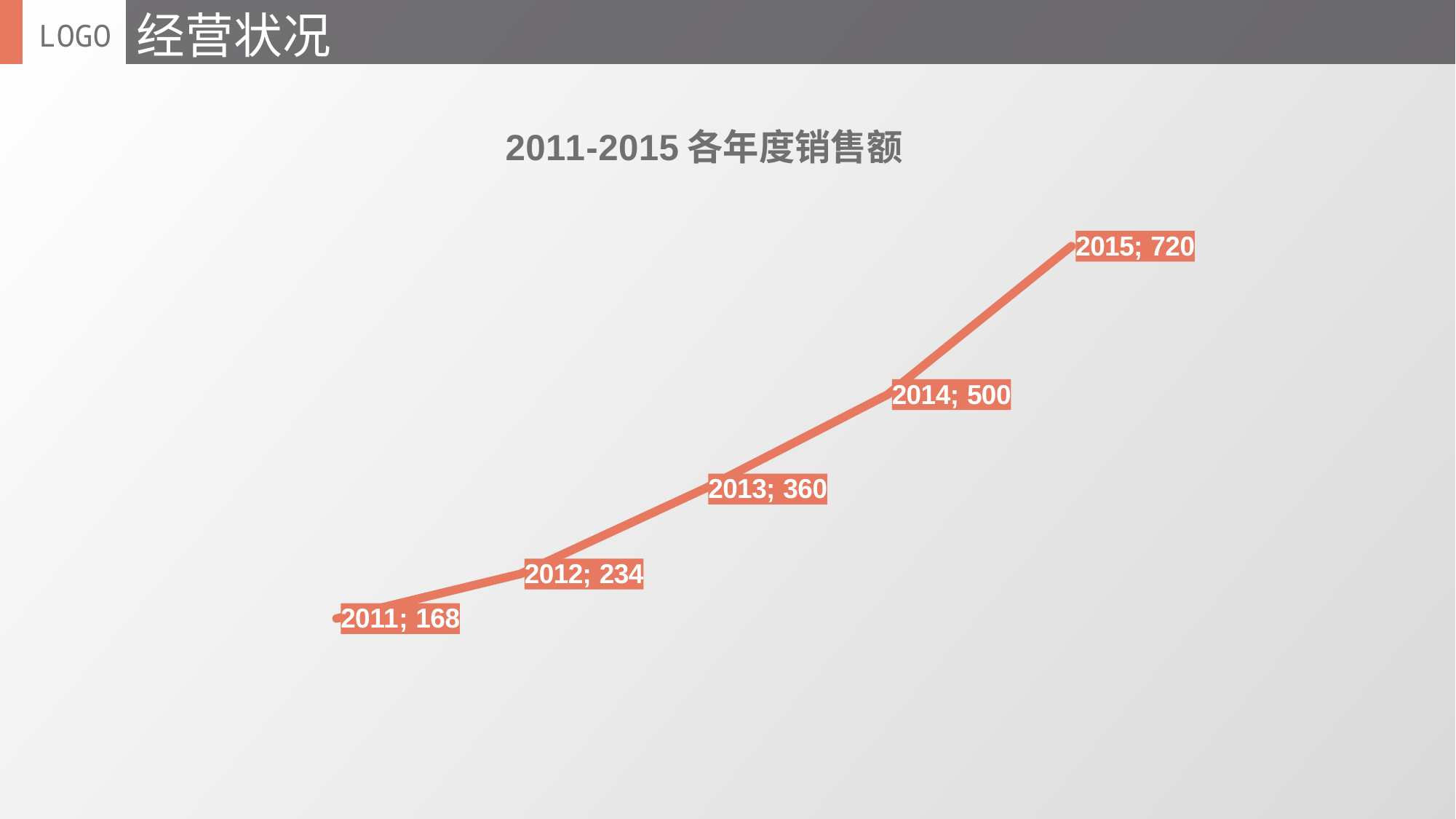

经营状况
LOGO

### Chart: 2011-2015各年度销售额

| Category | 系列 1 |
|---|---|
| 2011 | 168.0 |
| 2012 | 234.0 |
| 2013 | 360.0 |
| 2014 | 500.0 |
| 2015 | 720.0 |